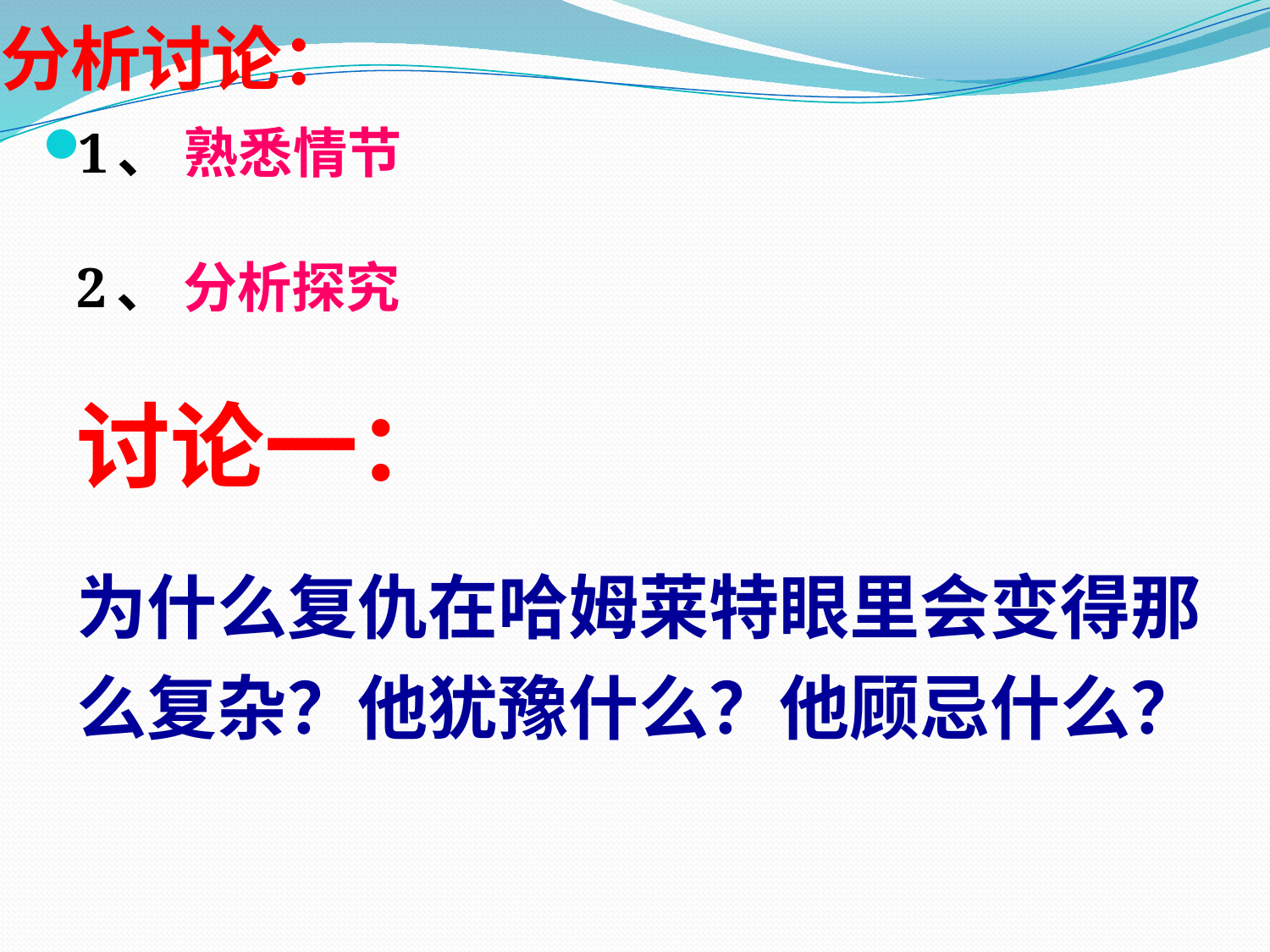

# 分析讨论：
1、 熟悉情节
2、 分析探究
讨论一：
为什么复仇在哈姆莱特眼里会变得那么复杂？他犹豫什么？他顾忌什么？